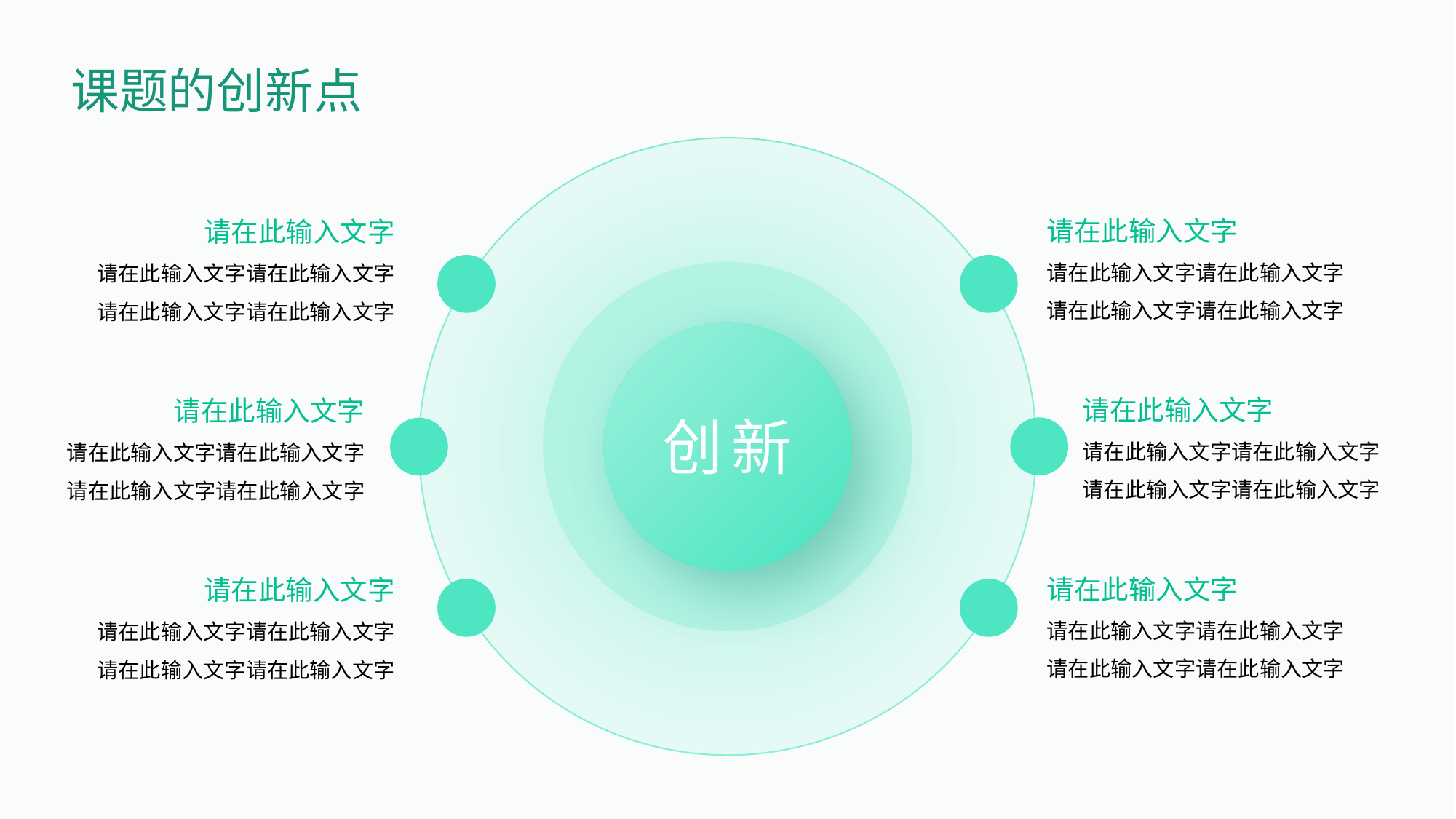

课题的创新点

请在此输入文字
请在此输入文字请在此输入文字请在此输入文字请在此输入文字
请在此输入文字
请在此输入文字请在此输入文字请在此输入文字请在此输入文字

创新
请在此输入文字
请在此输入文字请在此输入文字请在此输入文字请在此输入文字
请在此输入文字
请在此输入文字请在此输入文字请在此输入文字请在此输入文字

请在此输入文字
请在此输入文字请在此输入文字请在此输入文字请在此输入文字
请在此输入文字
请在此输入文字请在此输入文字请在此输入文字请在此输入文字